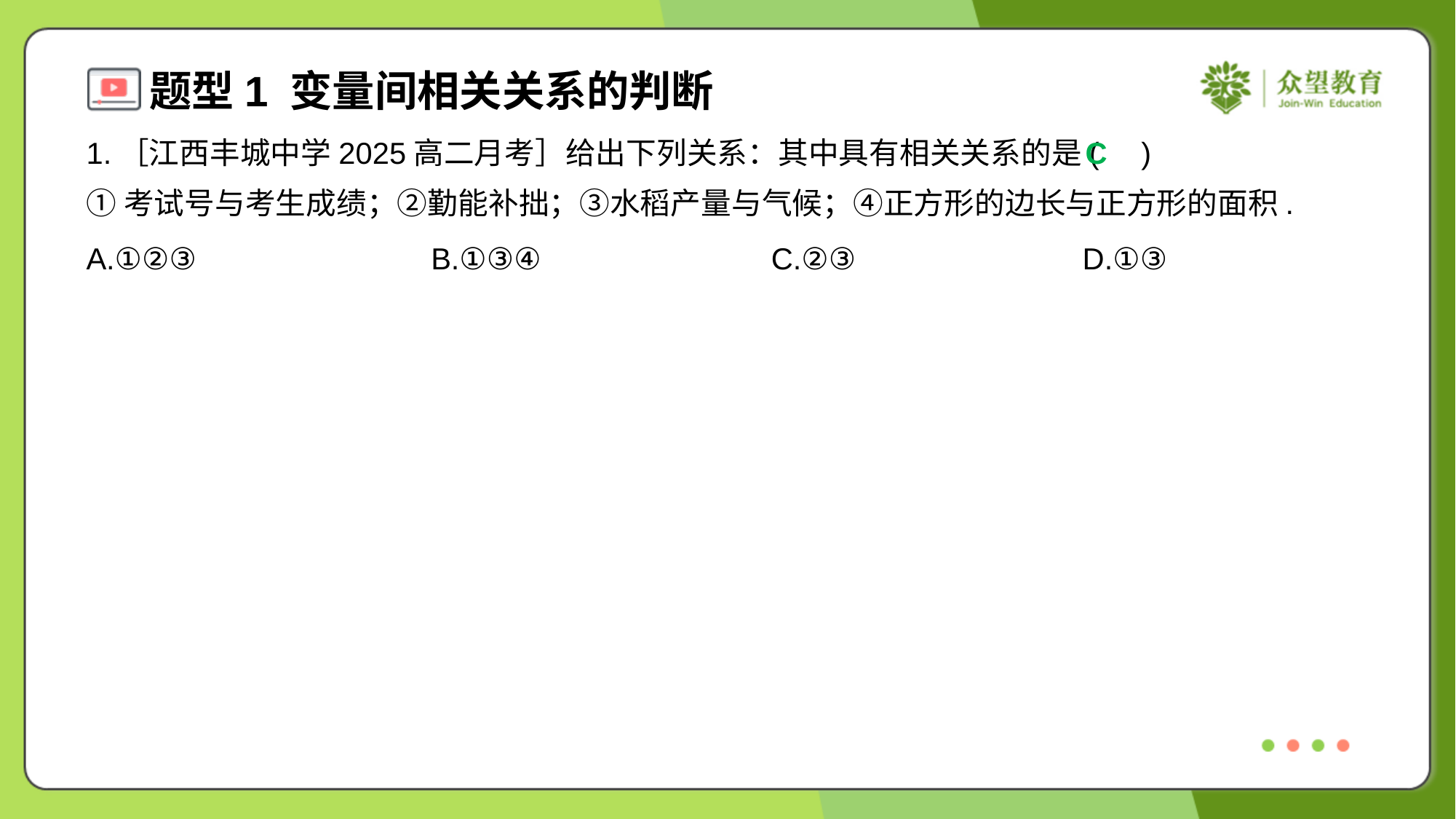

1.［江西丰城中学2025高二月考］给出下列关系：其中具有相关关系的是(     )
C
①考试号与考生成绩；②勤能补拙；③水稻产量与气候；④正方形的边长与正方形的面积.
A.①②③	B.①③④	C.②③	D.①③